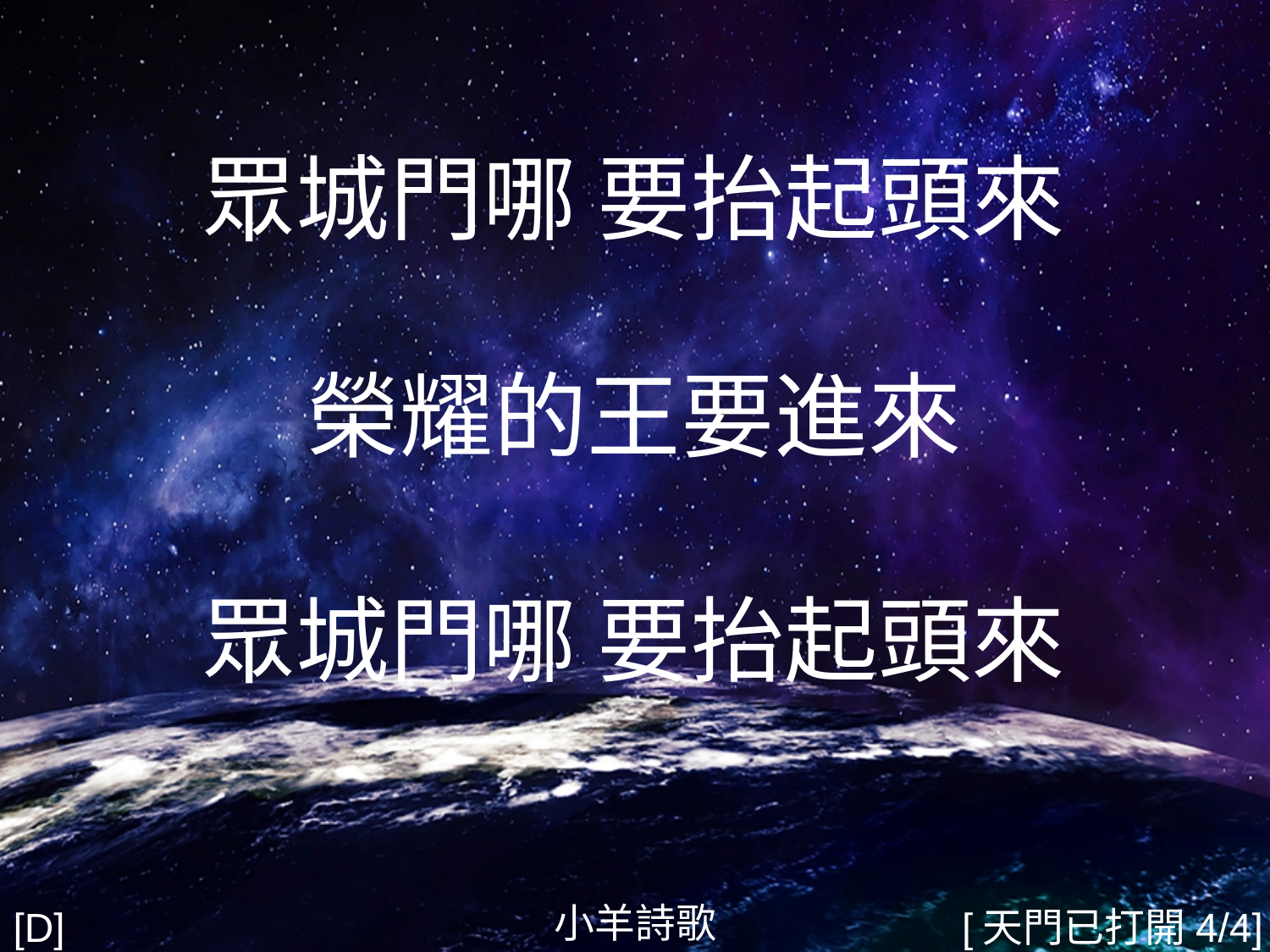

眾城門哪 要抬起頭來

榮耀的王要進來

眾城門哪 要抬起頭來

#

小羊詩歌
[D]
[天門已打開4/4]